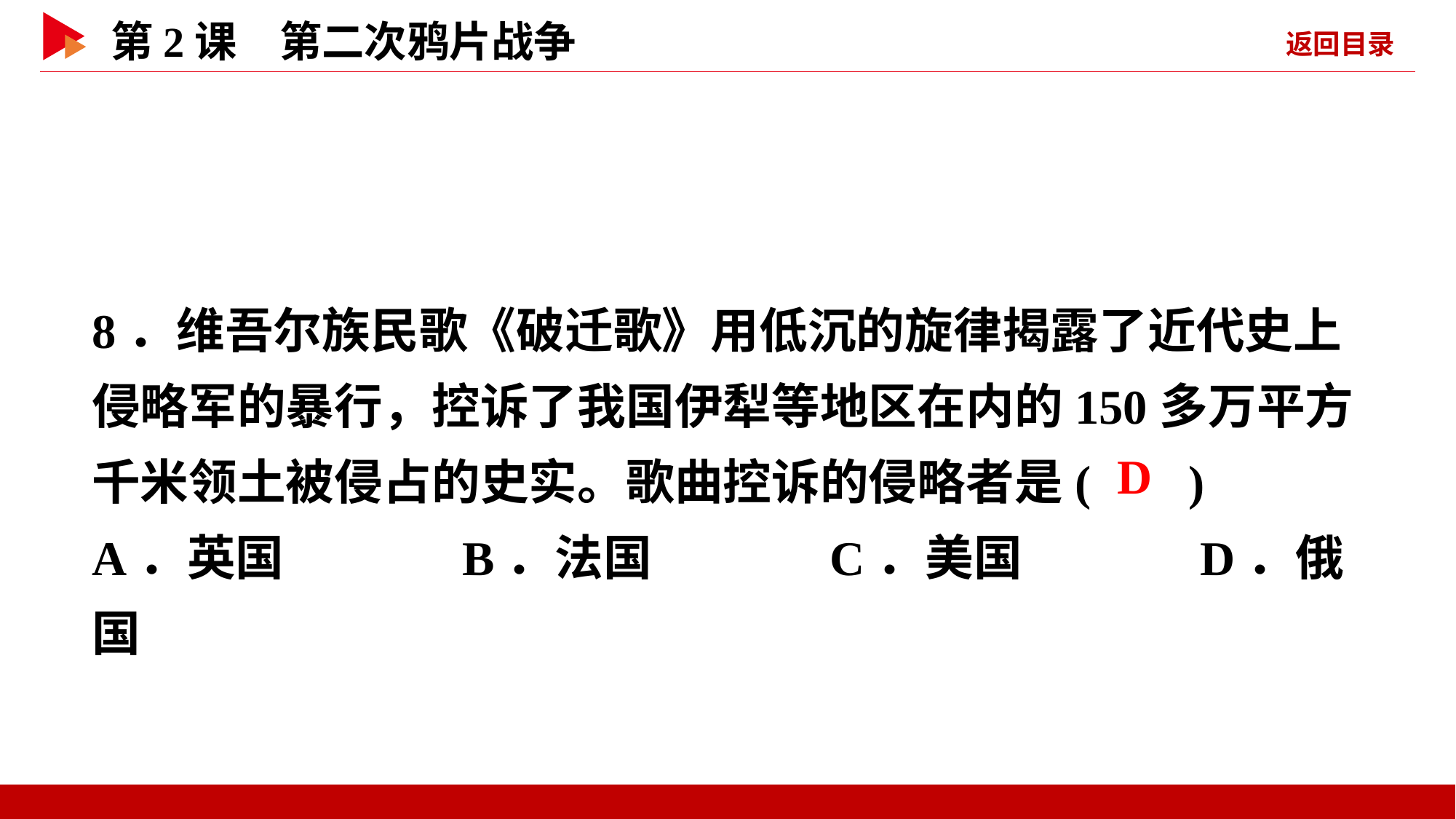

8．维吾尔族民歌《破迁歌》用低沉的旋律揭露了近代史上侵略军的暴行，控诉了我国伊犁等地区在内的150多万平方千米领土被侵占的史实。歌曲控诉的侵略者是(        )
A．英国               B．法国               C．美国               D．俄国
   D